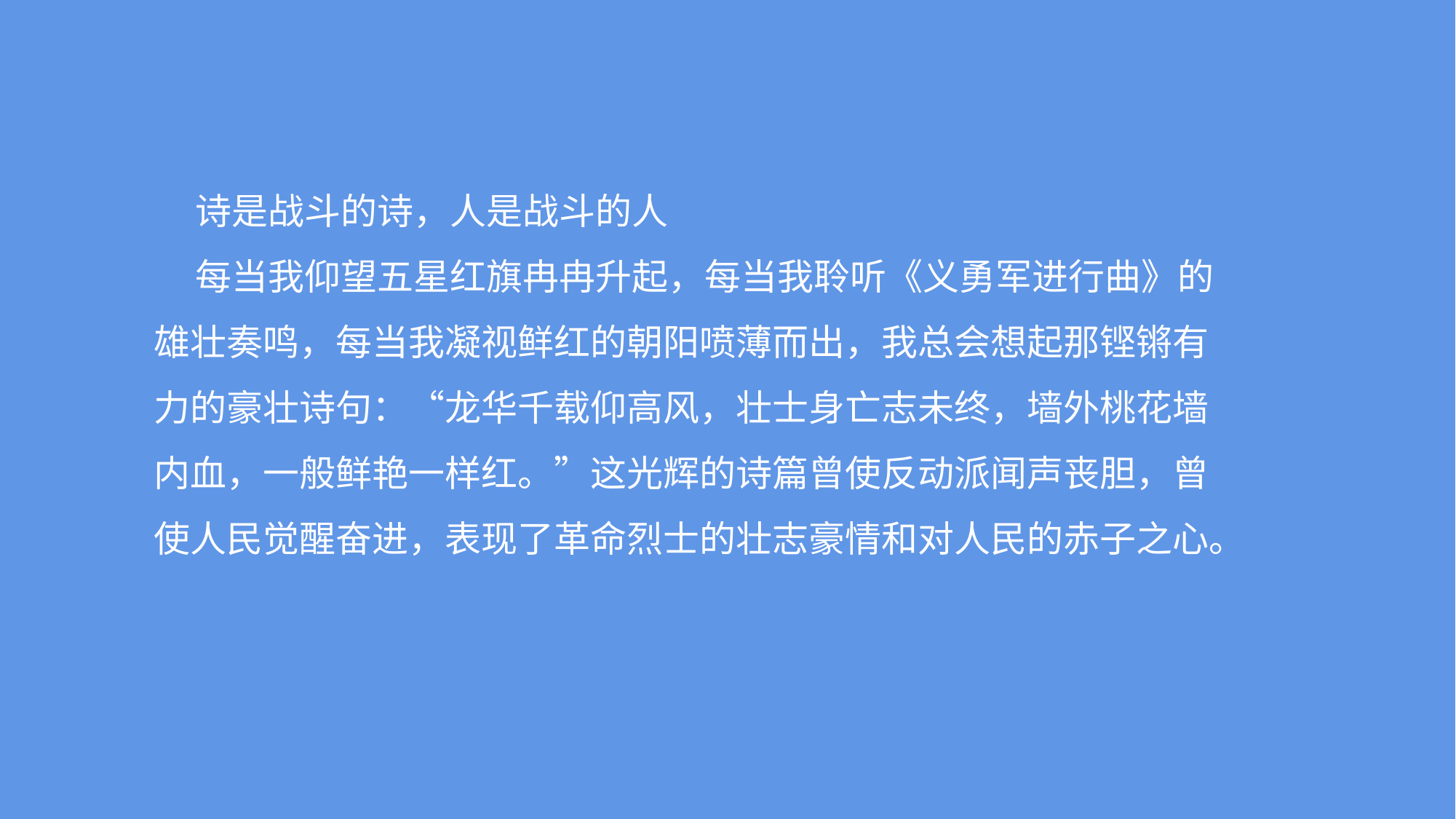

诗是战斗的诗，人是战斗的人
    每当我仰望五星红旗冉冉升起，每当我聆听《义勇军进行曲》的雄壮奏鸣，每当我凝视鲜红的朝阳喷薄而出，我总会想起那铿锵有力的豪壮诗句：“龙华千载仰高风，壮士身亡志未终，墙外桃花墙内血，一般鲜艳一样红。”这光辉的诗篇曾使反动派闻声丧胆，曾使人民觉醒奋进，表现了革命烈士的壮志豪情和对人民的赤子之心。